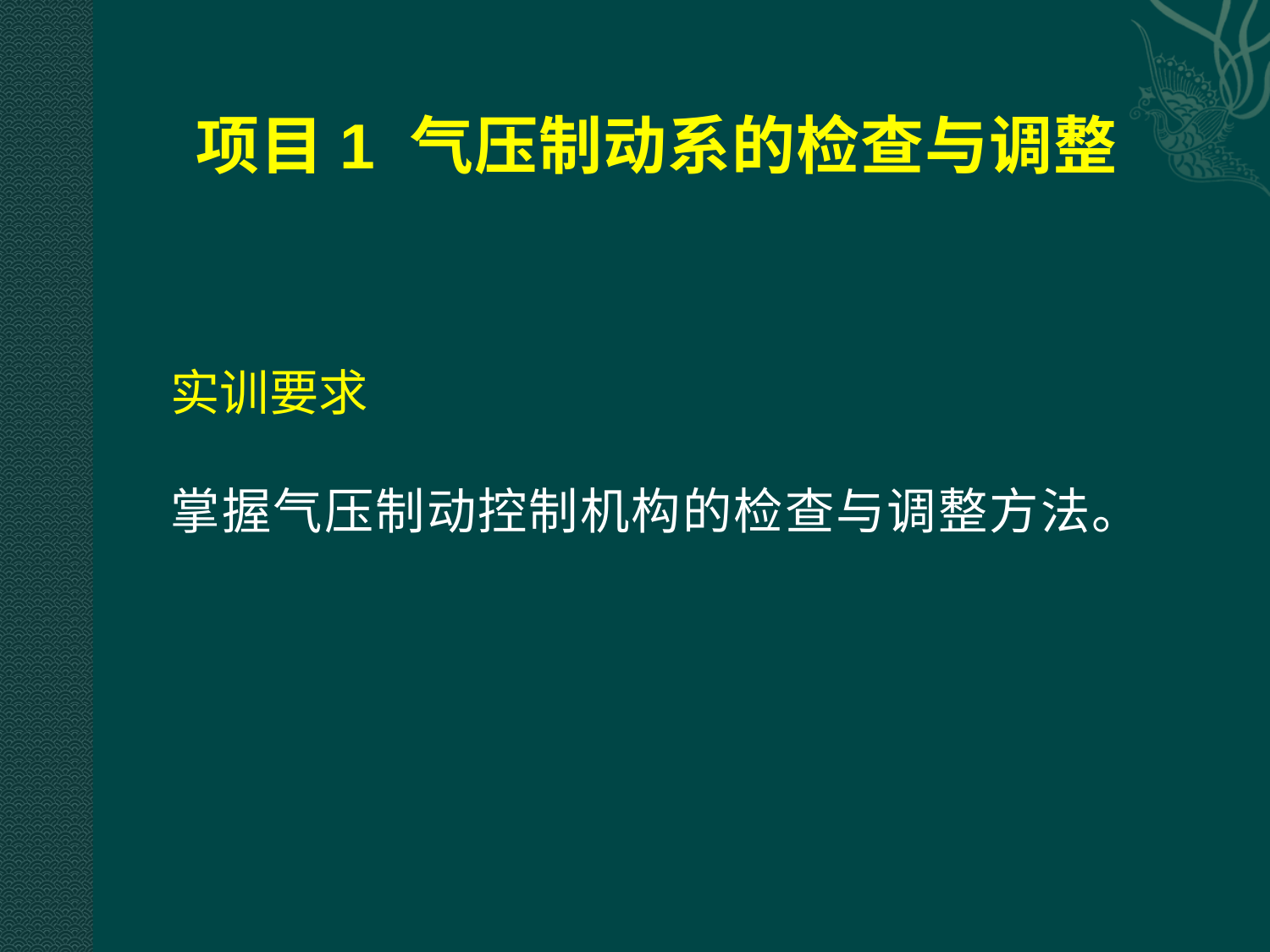

# 项目1 气压制动系的检查与调整
实训要求
掌握气压制动控制机构的检查与调整方法。